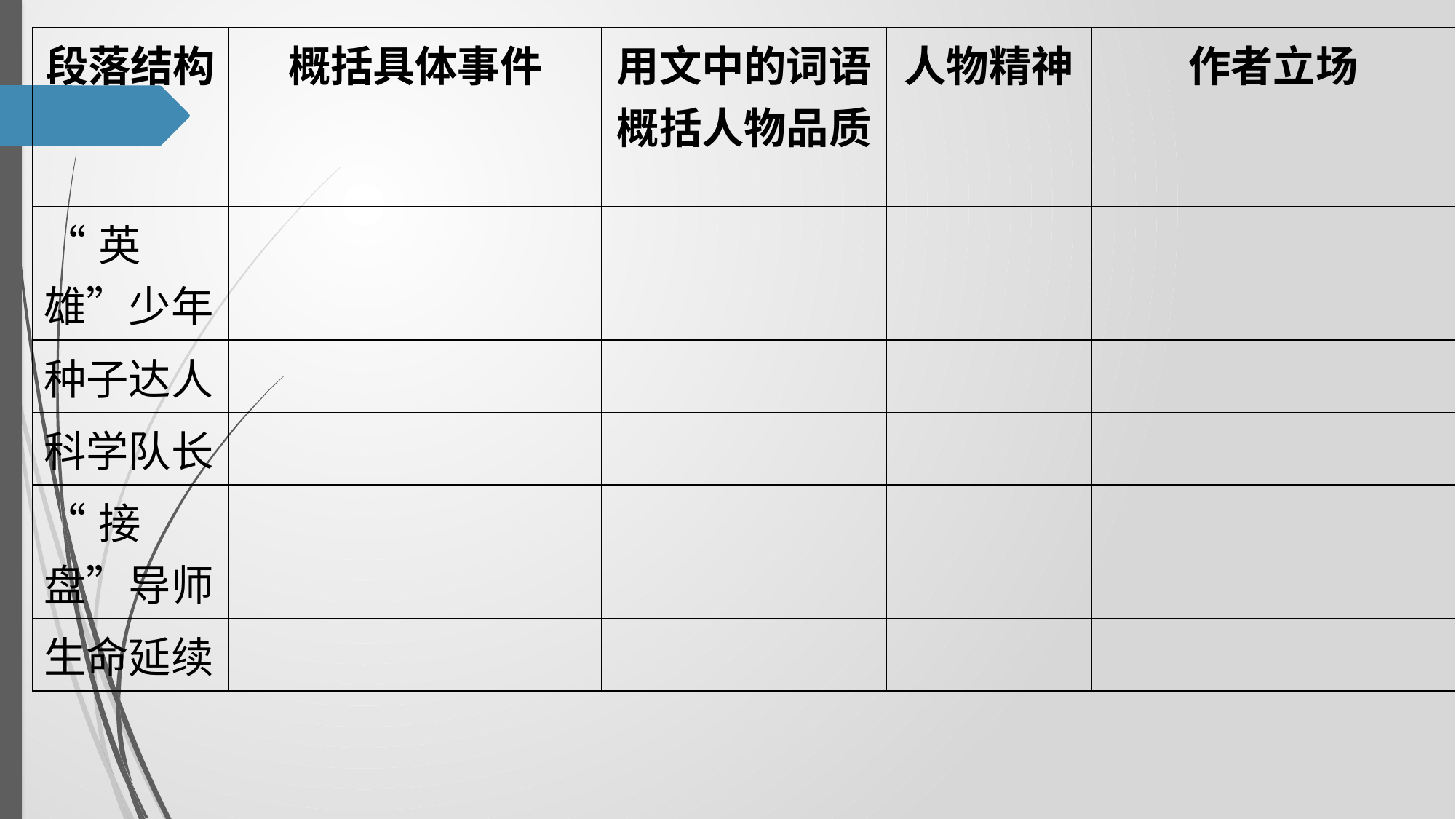

| 段落结构 | 概括具体事件 | 用文中的词语概括人物品质 | 人物精神 | 作者立场 |
| --- | --- | --- | --- | --- |
| “英雄”少年 |  |  |  |  |
| 种子达人 |  |  |  |  |
| 科学队长 |  |  |  |  |
| “接盘”导师 |  |  |  |  |
| 生命延续 |  |  |  |  |